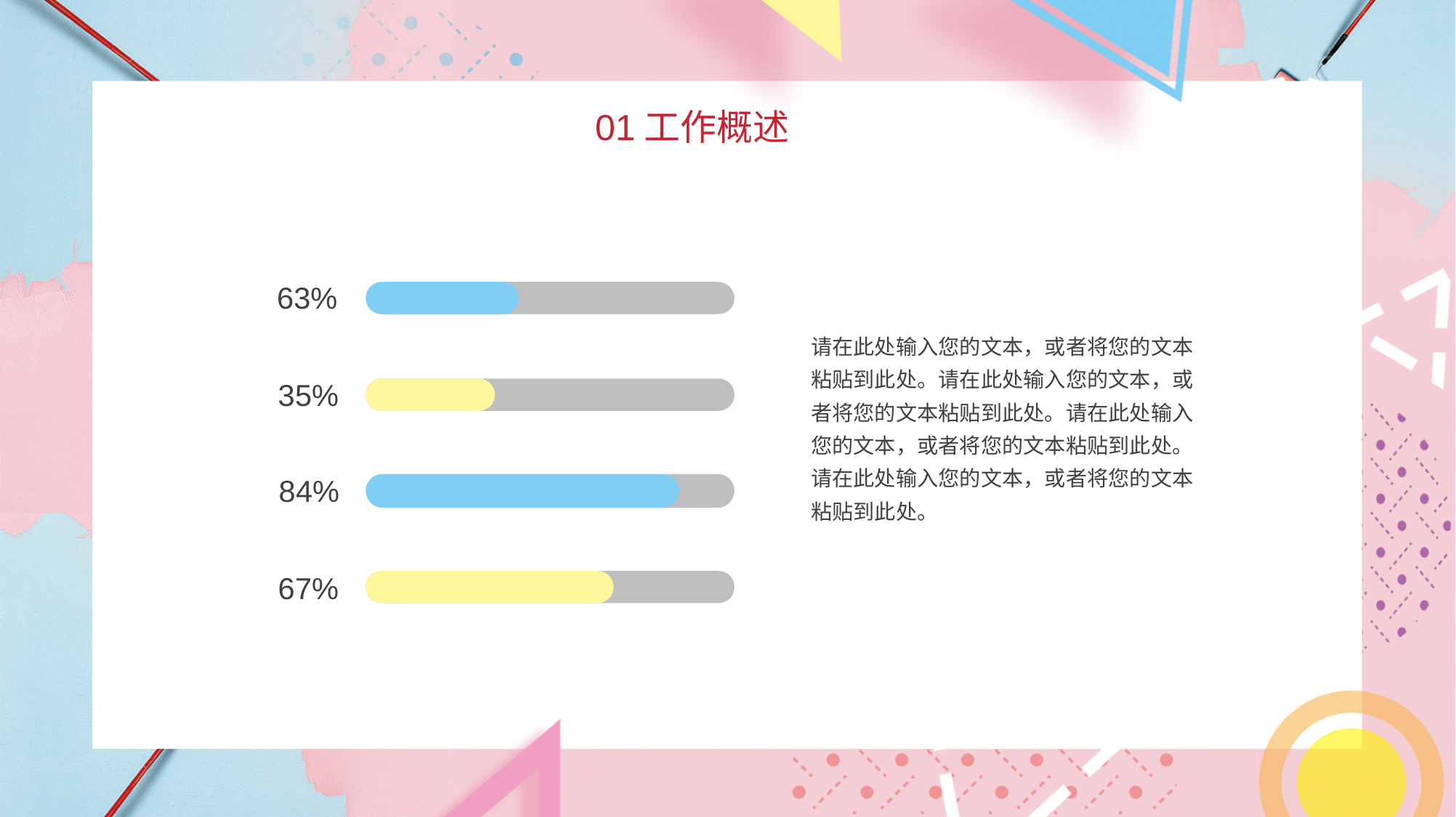

01工作概述

63%

35%

84%

67%

请在此处输入您的文本，或者将您的文本粘贴到此处。请在此处输入您的文本，或者将您的文本粘贴到此处。请在此处输入您的文本，或者将您的文本粘贴到此处。请在此处输入您的文本，或者将您的文本粘贴到此处。